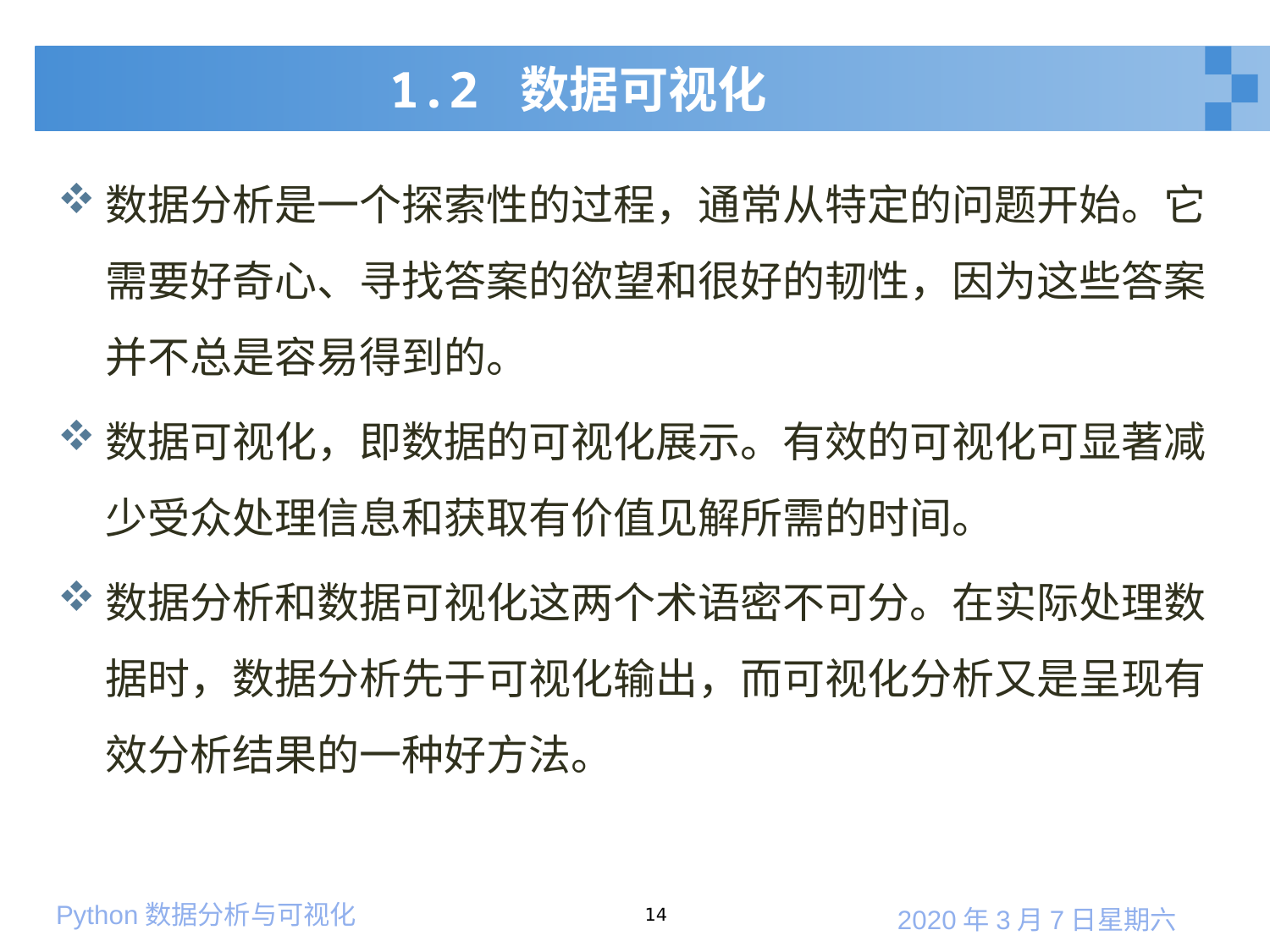

# 1.2 数据可视化
数据分析是一个探索性的过程，通常从特定的问题开始。它需要好奇心、寻找答案的欲望和很好的韧性，因为这些答案并不总是容易得到的。
数据可视化，即数据的可视化展示。有效的可视化可显著减少受众处理信息和获取有价值见解所需的时间。
数据分析和数据可视化这两个术语密不可分。在实际处理数据时，数据分析先于可视化输出，而可视化分析又是呈现有效分析结果的一种好方法。

14
2020年3月7日星期六